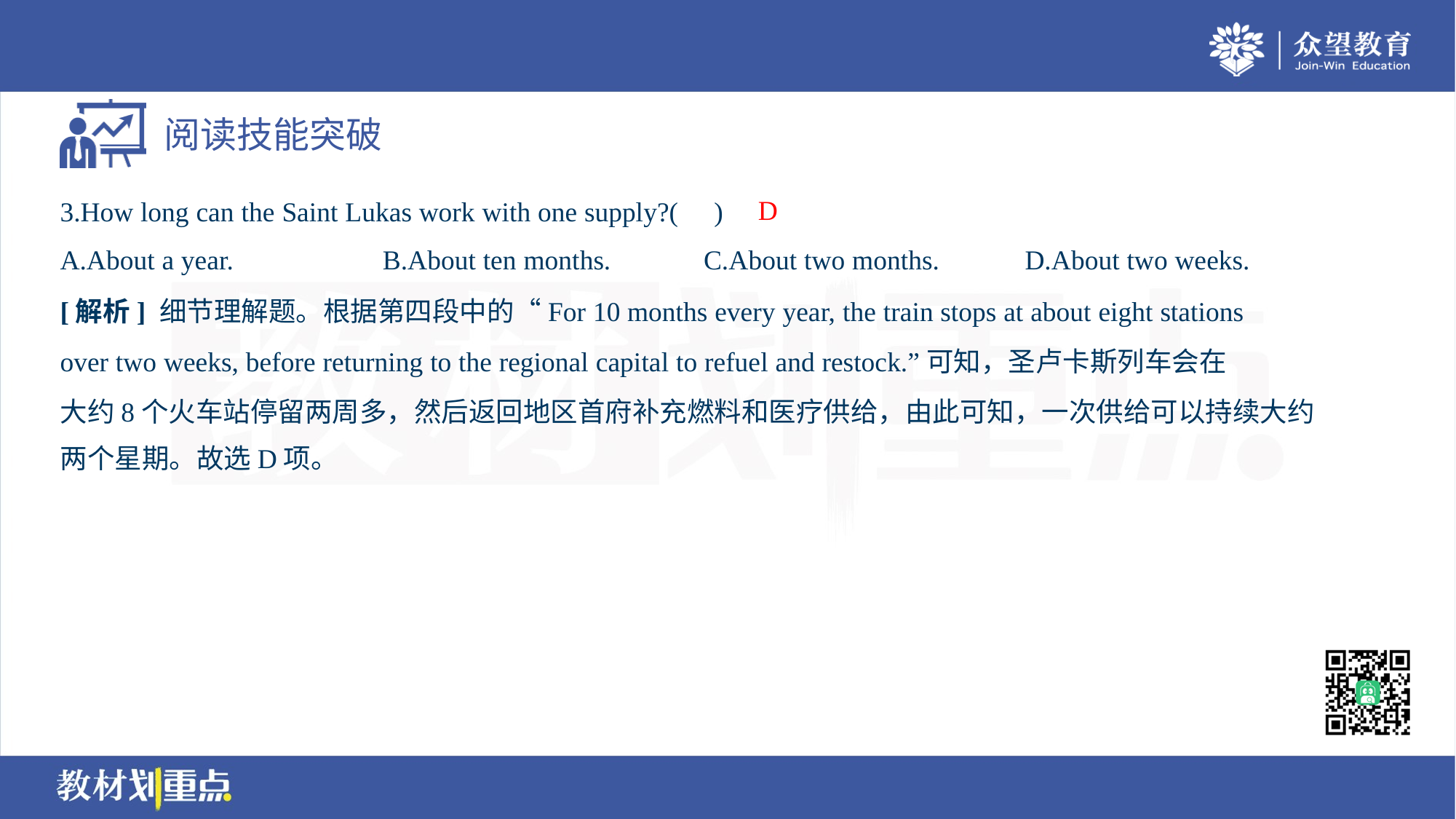

D
3.How long can the Saint Lukas work with one supply?(     )
A.About a year.	B.About ten months.	C.About two months.	D.About two weeks.
[解析] 细节理解题。根据第四段中的“For 10 months every year, the train stops at about eight stations
over two weeks, before returning to the regional capital to refuel and restock.”可知，圣卢卡斯列车会在
大约8个火车站停留两周多，然后返回地区首府补充燃料和医疗供给，由此可知，一次供给可以持续大约
两个星期。故选D项。